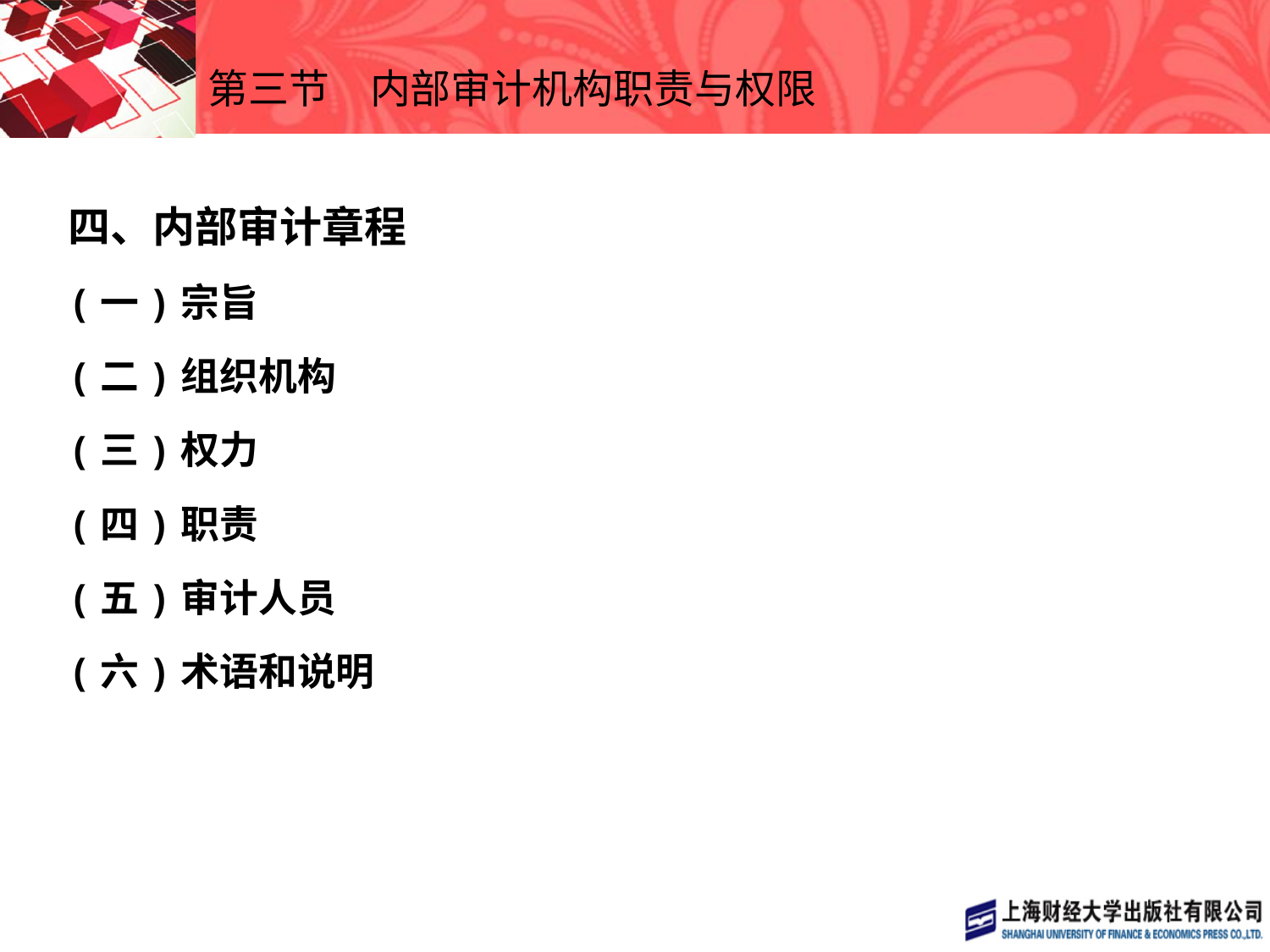

# 第三节　内部审计机构职责与权限
四、内部审计章程
(一)宗旨
(二)组织机构
(三)权力
(四)职责
(五)审计人员
(六)术语和说明